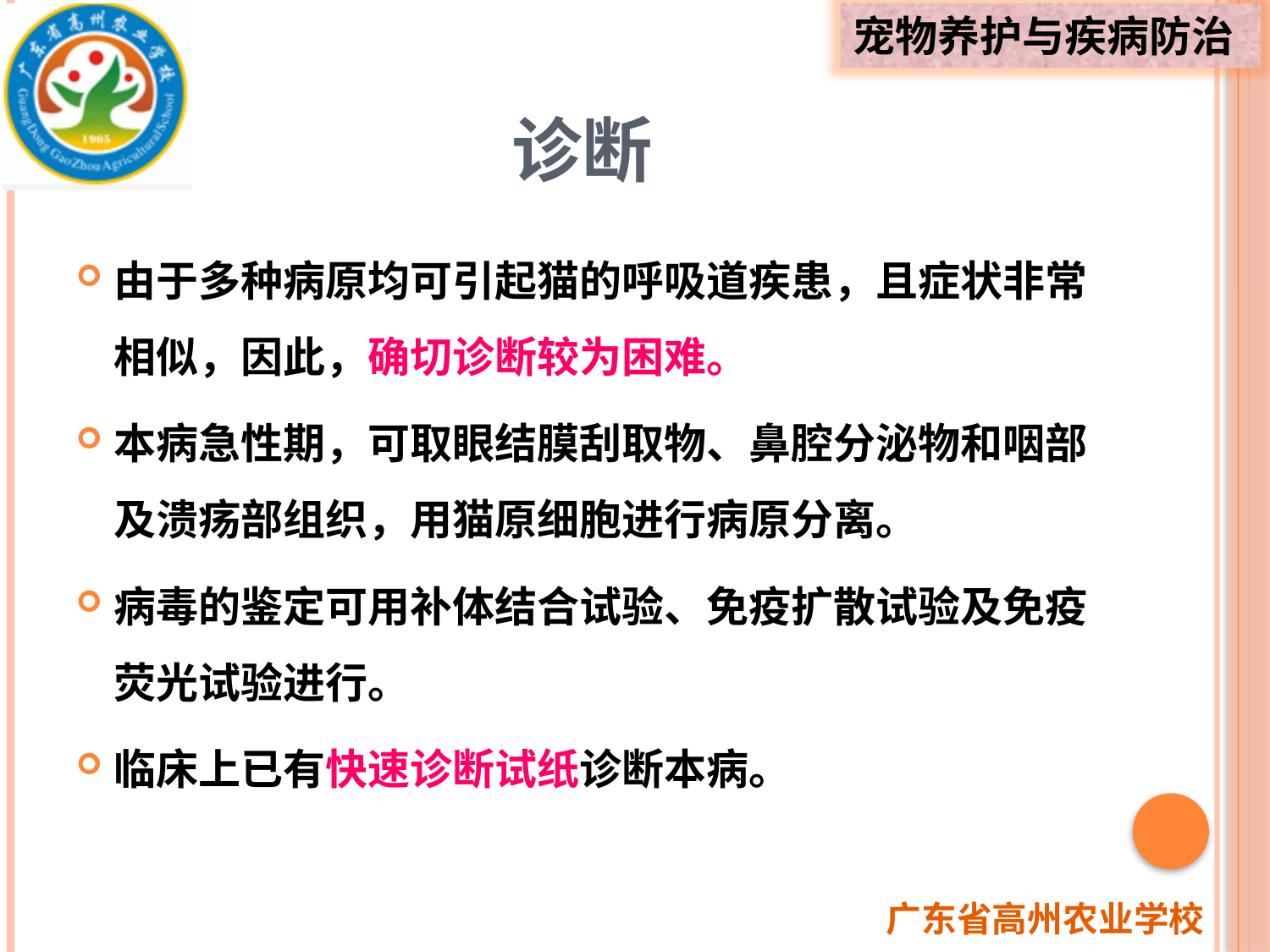

# 诊断
由于多种病原均可引起猫的呼吸道疾患，且症状非常相似，因此，确切诊断较为困难。
本病急性期，可取眼结膜刮取物、鼻腔分泌物和咽部及溃疡部组织，用猫原细胞进行病原分离。
病毒的鉴定可用补体结合试验、免疫扩散试验及免疫荧光试验进行。
临床上已有快速诊断试纸诊断本病。